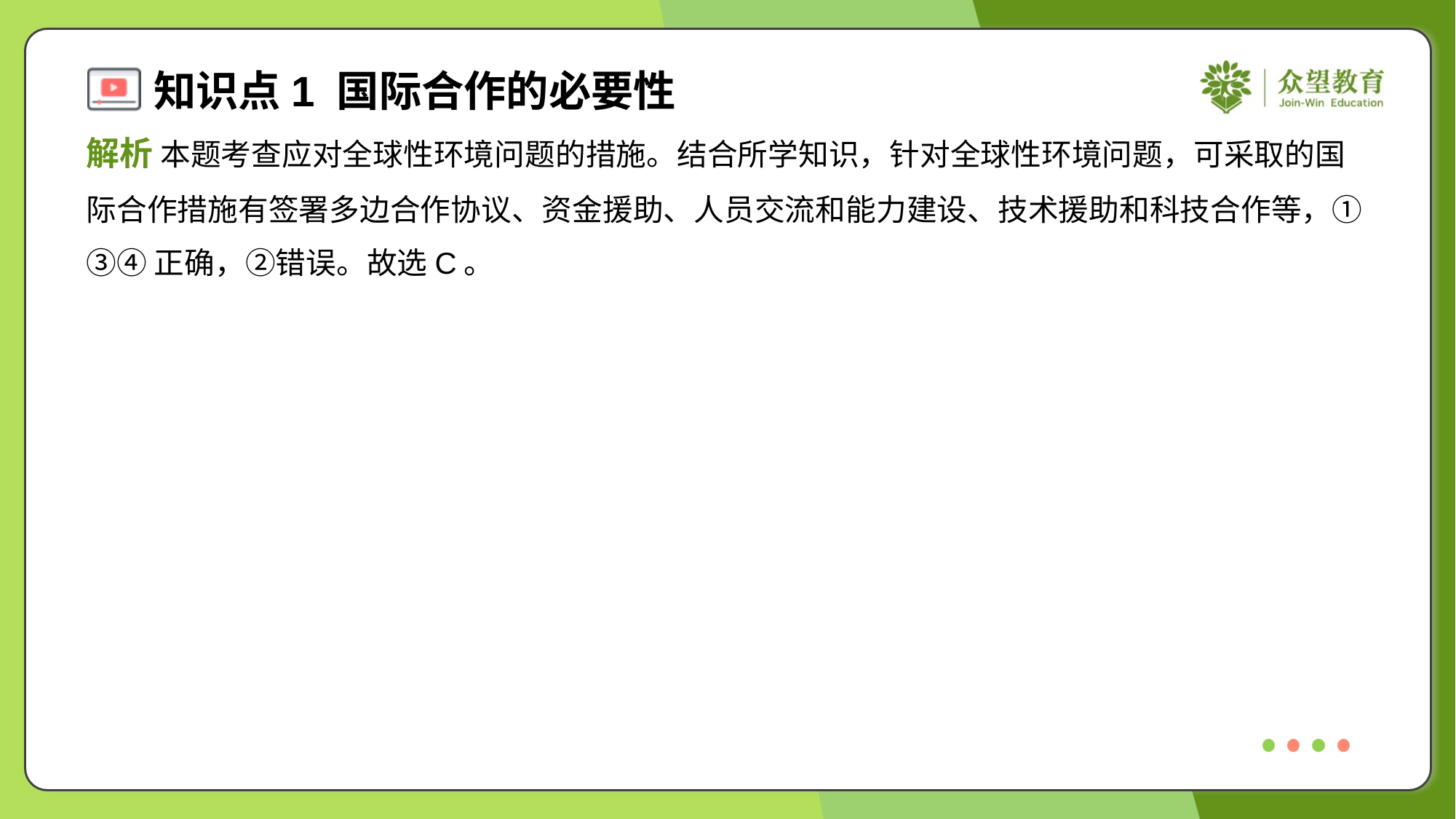

解析 本题考查应对全球性环境问题的措施。结合所学知识，针对全球性环境问题，可采取的国
际合作措施有签署多边合作协议、资金援助、人员交流和能力建设、技术援助和科技合作等，①
③④正确，②错误。故选C。